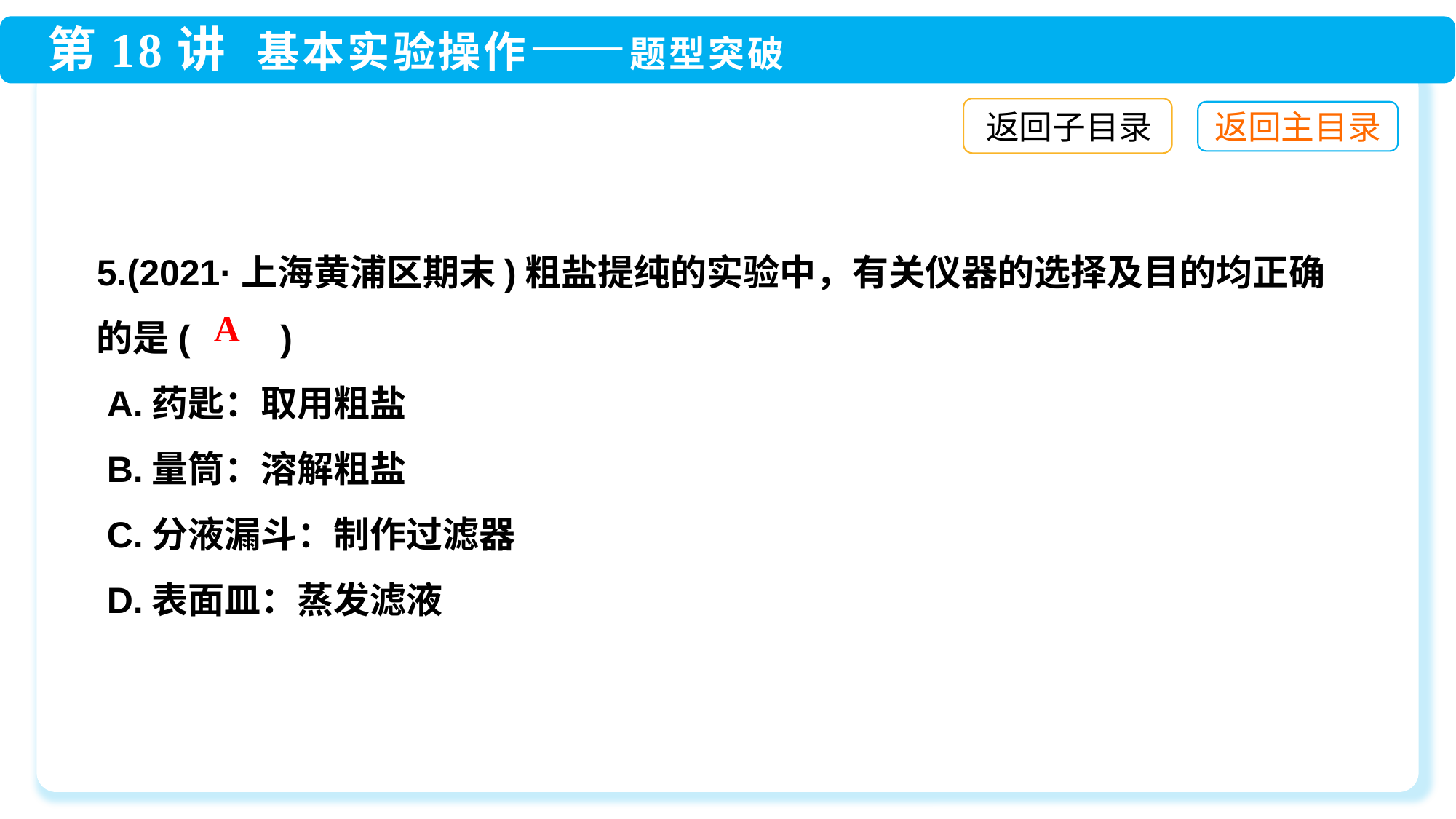

返回子目录
5.(2021·上海黄浦区期末)粗盐提纯的实验中，有关仪器的选择及目的均正确的是(　　)
 A.药匙：取用粗盐
 B.量筒：溶解粗盐
 C.分液漏斗：制作过滤器
 D.表面皿：蒸发滤液
A